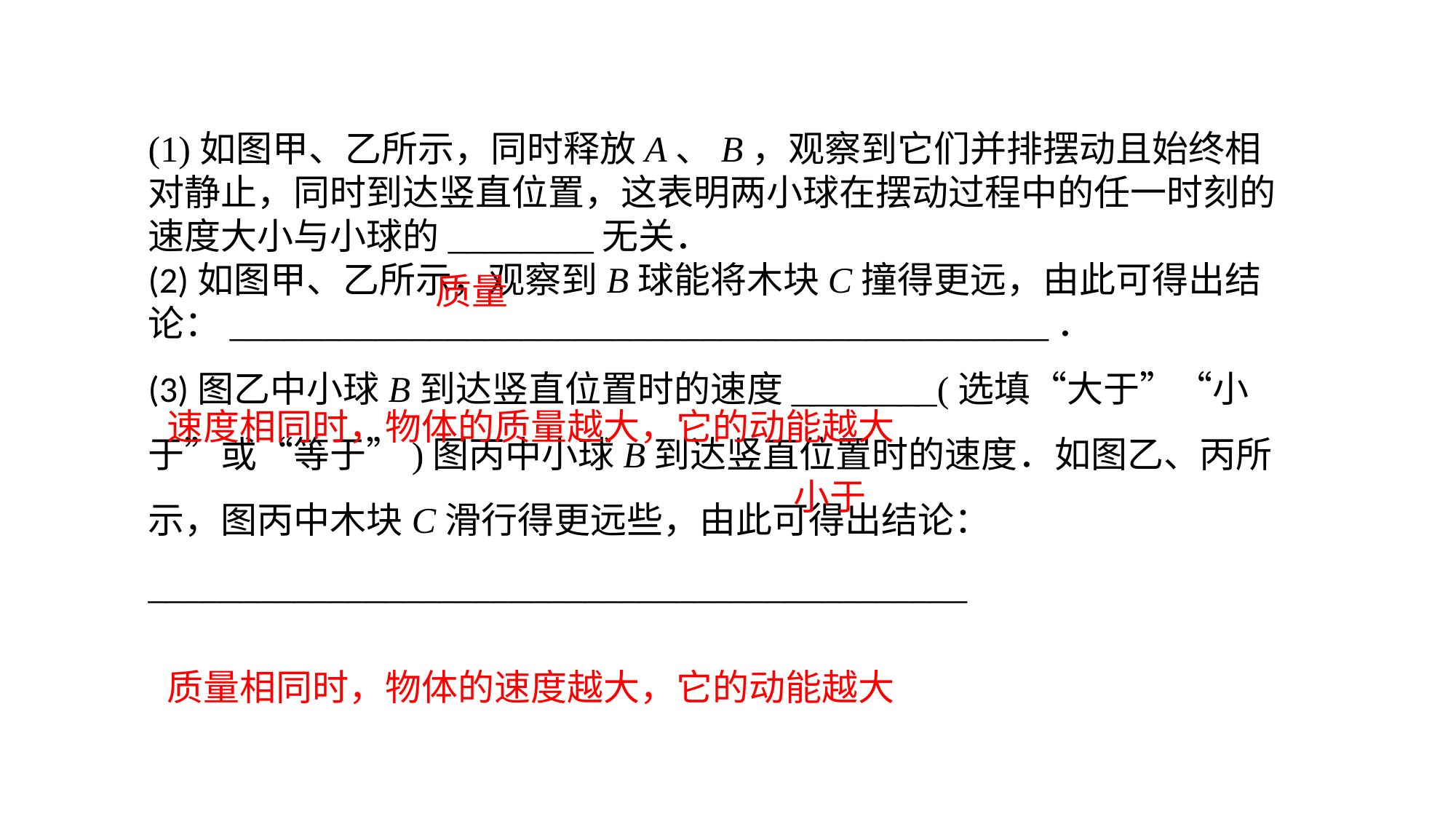

(1)如图甲、乙所示，同时释放A、B，观察到它们并排摆动且始终相对静止，同时到达竖直位置，这表明两小球在摆动过程中的任一时刻的速度大小与小球的________无关．(2)如图甲、乙所示，观察到B球能将木块C撞得更远，由此可得出结论：_____________________________________________．(3)图乙中小球B到达竖直位置时的速度________(选填“大于”“小于”或“等于”)图丙中小球B到达竖直位置时的速度．如图乙、丙所示，图丙中木块C滑行得更远些，由此可得出结论：_____________________________________________
质量
速度相同时，物体的质量越大，它的动能越大
小于
质量相同时，物体的速度越大，它的动能越大